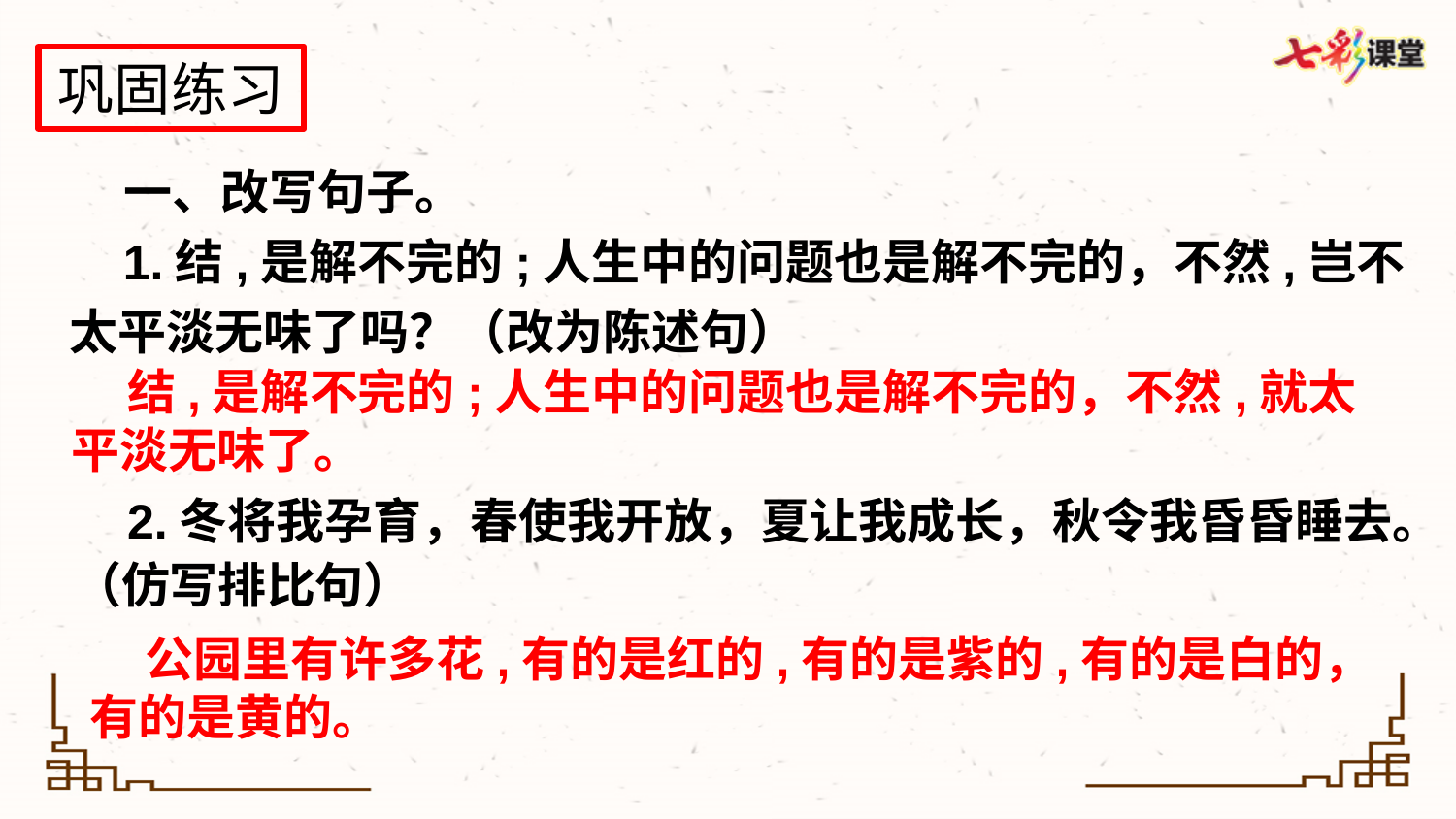

巩固练习
    一、改写句子。
    1.结,是解不完的;人生中的问题也是解不完的，不然,岂不太平淡无味了吗？（改为陈述句）
    结,是解不完的;人生中的问题也是解不完的，不然,就太平淡无味了。
    2.冬将我孕育，春使我开放，夏让我成长，秋令我昏昏睡去。（仿写排比句）
    公园里有许多花,有的是红的,有的是紫的,有的是白的，有的是黄的。